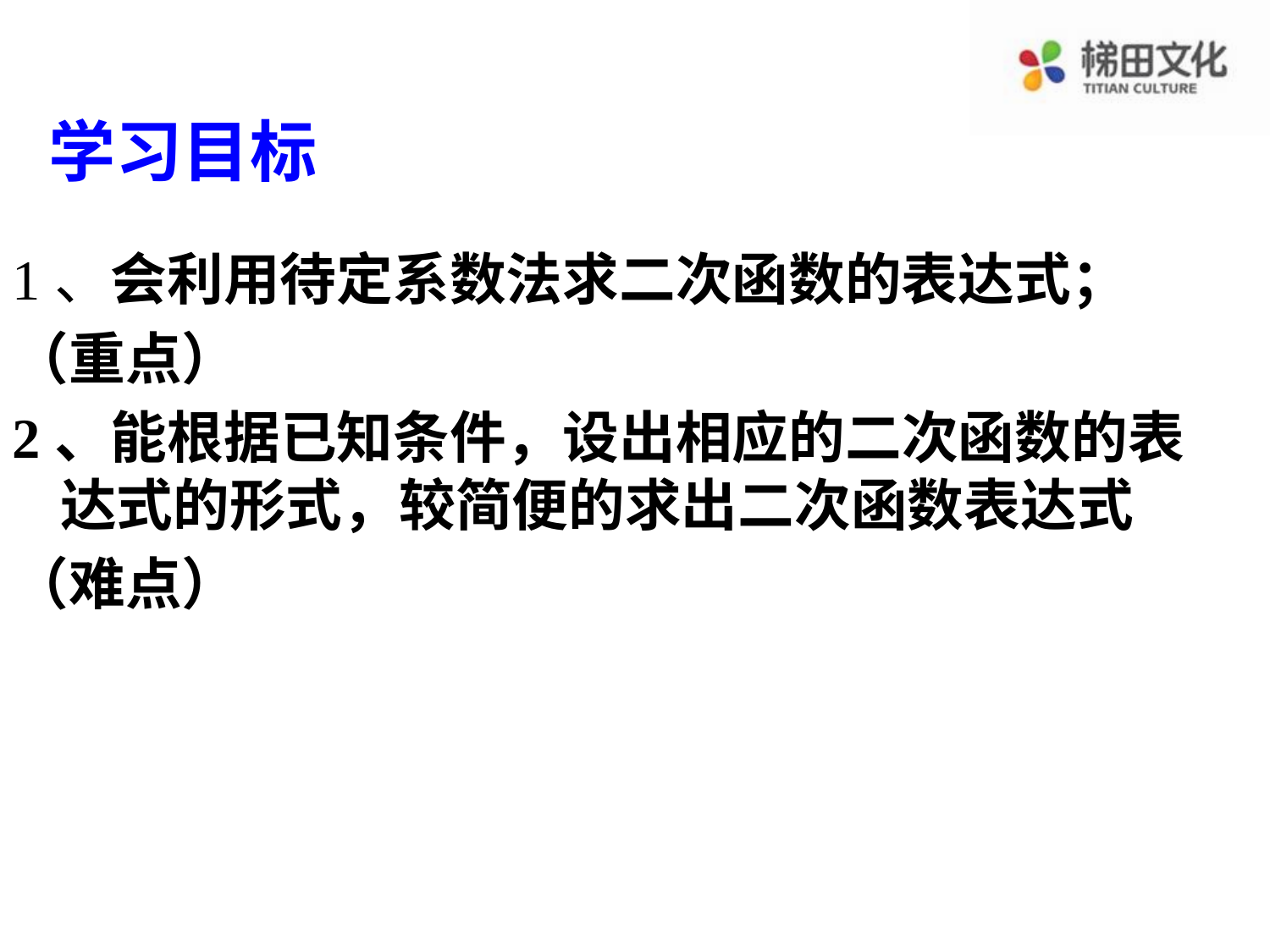

学习目标
1、会利用待定系数法求二次函数的表达式；
（重点）
2、能根据已知条件，设出相应的二次函数的表达式的形式，较简便的求出二次函数表达式
（难点）